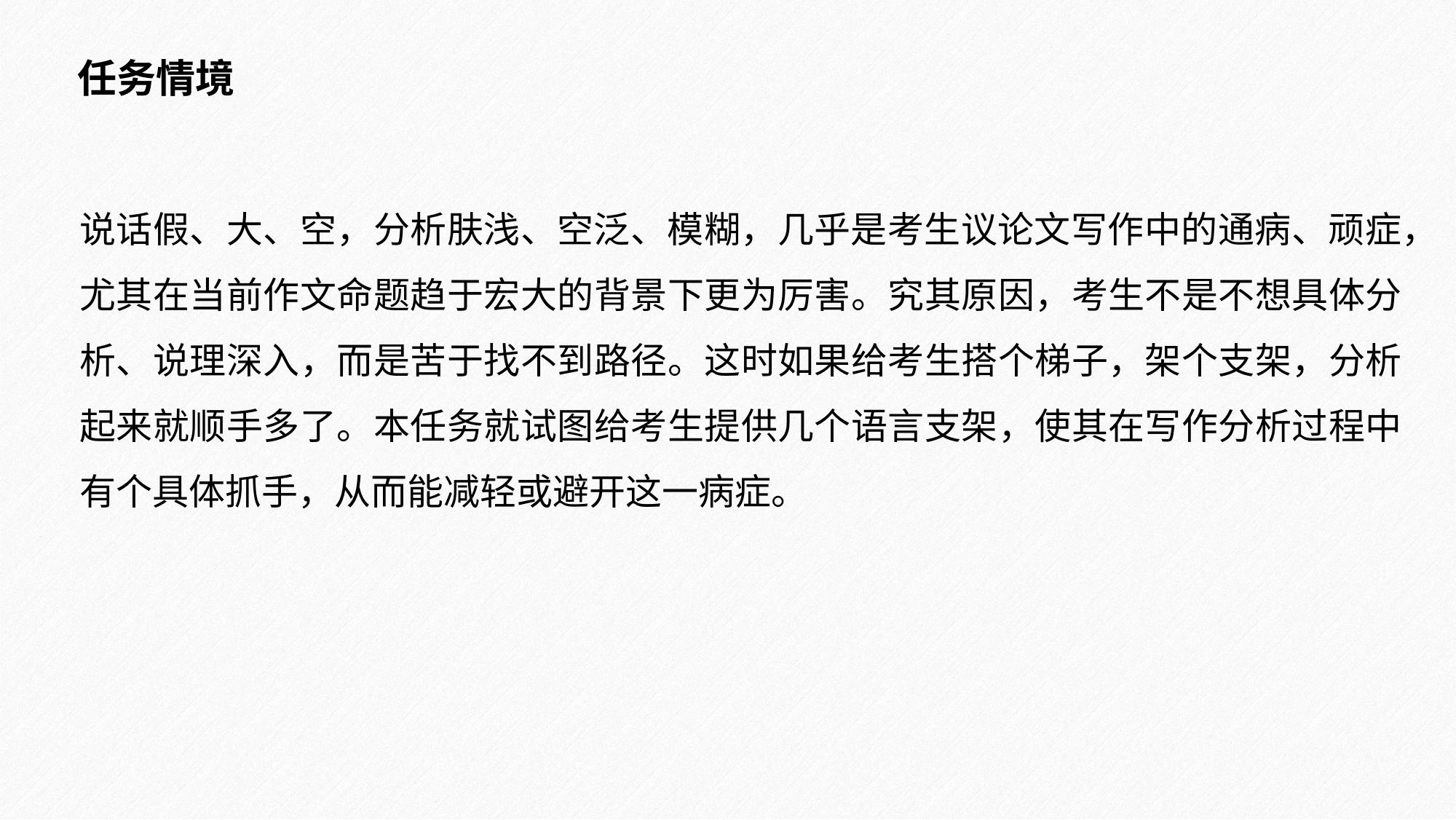

任务情境
说话假、大、空，分析肤浅、空泛、模糊，几乎是考生议论文写作中的通病、顽症，尤其在当前作文命题趋于宏大的背景下更为厉害。究其原因，考生不是不想具体分析、说理深入，而是苦于找不到路径。这时如果给考生搭个梯子，架个支架，分析起来就顺手多了。本任务就试图给考生提供几个语言支架，使其在写作分析过程中有个具体抓手，从而能减轻或避开这一病症。